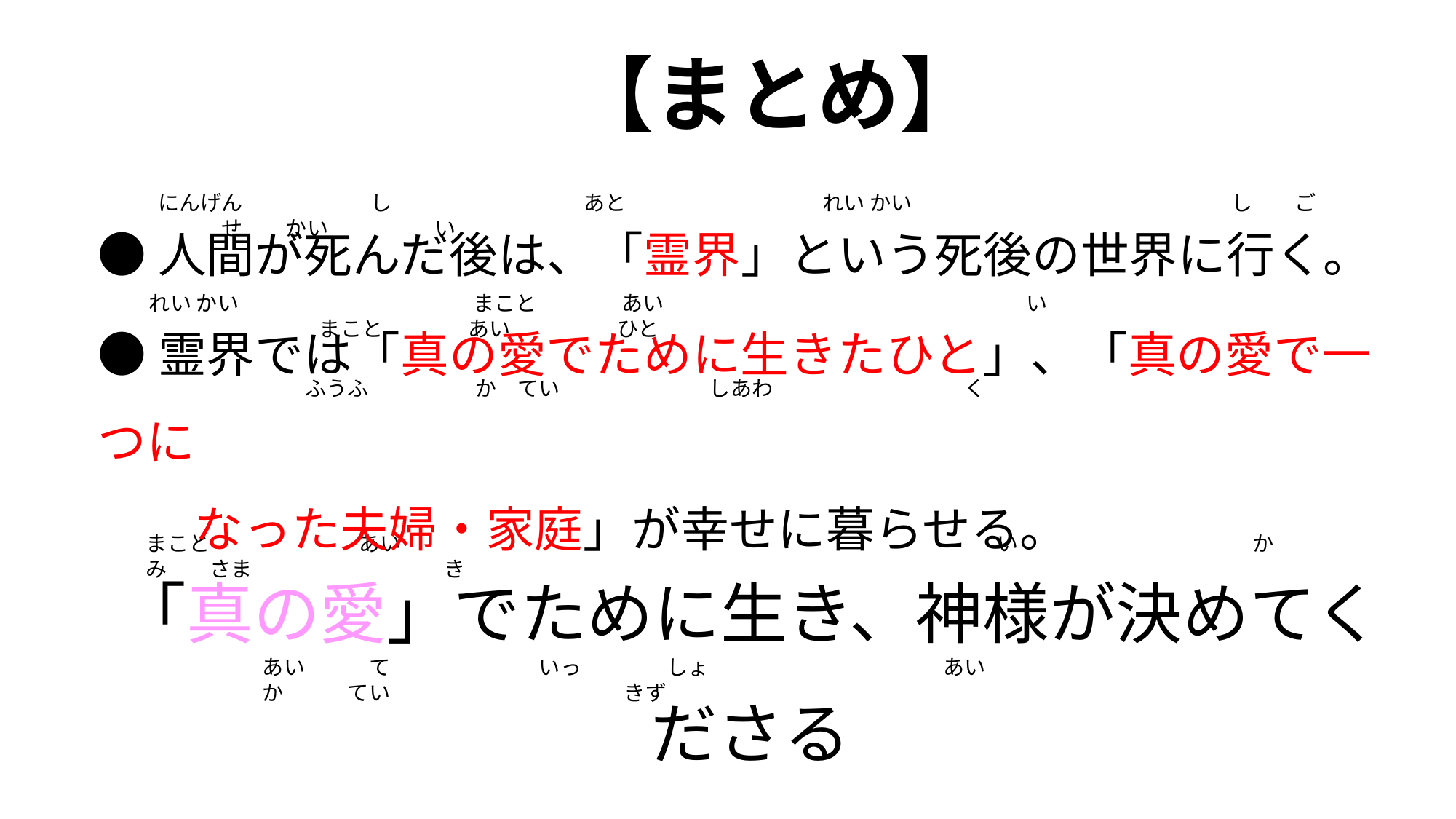

【まとめ】
にんげん　　　　　　し　　　　　　　　　あと　　　　　　　 　　れい かい　　　　　　　　　　　　　　　し　　ご　　　　　　せ　　かい　　　　　い
●人間が死んだ後は、「霊界」という死後の世界に行く。
れい かい　　　　　　　　　　　まこと　　　　あい　　　　　　　　　　　　　　　　　い　　　　　　　　　　　　　　　　　　　　　　　まこと　　　　あい　　　　　ひと
●霊界では「真の愛でために生きたひと」、「真の愛で一つに
　　なった夫婦・家庭」が幸せに暮らせる。
ふうふ　　　　　か　てい　　　　　　　しあわ　　　　　　　　　く
まこと　　　　　　　あい　　　　　　　　　　　　　　　　　　　　　　　　　　　　い　　　　　　　　　　　かみ　　さま　　　　　　　　　き
「真の愛」でために生き、神様が決めてくださる
相手と一緒に「愛の家庭」を築こう！
あい　　　て　　　　　　　いっ　　　　しょ　　　　　　　　　　　あい　　　　　　　　か　　　てい　　　　　　　　　　　きず